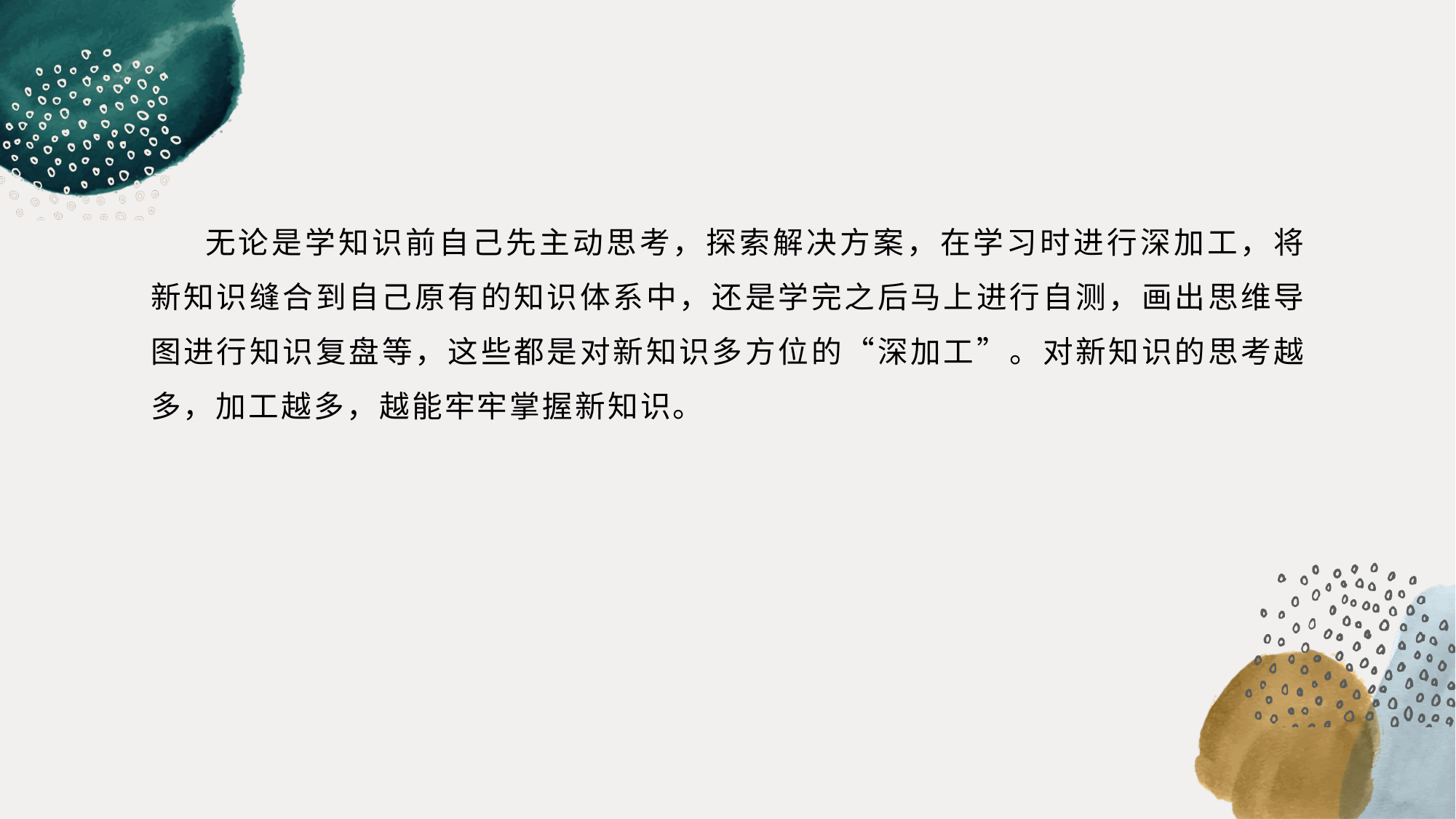

无论是学知识前自己先主动思考，探索解决方案，在学习时进行深加工，将新知识缝合到自己原有的知识体系中，还是学完之后马上进行自测，画出思维导图进行知识复盘等，这些都是对新知识多方位的“深加工”。对新知识的思考越多，加工越多，越能牢牢掌握新知识。